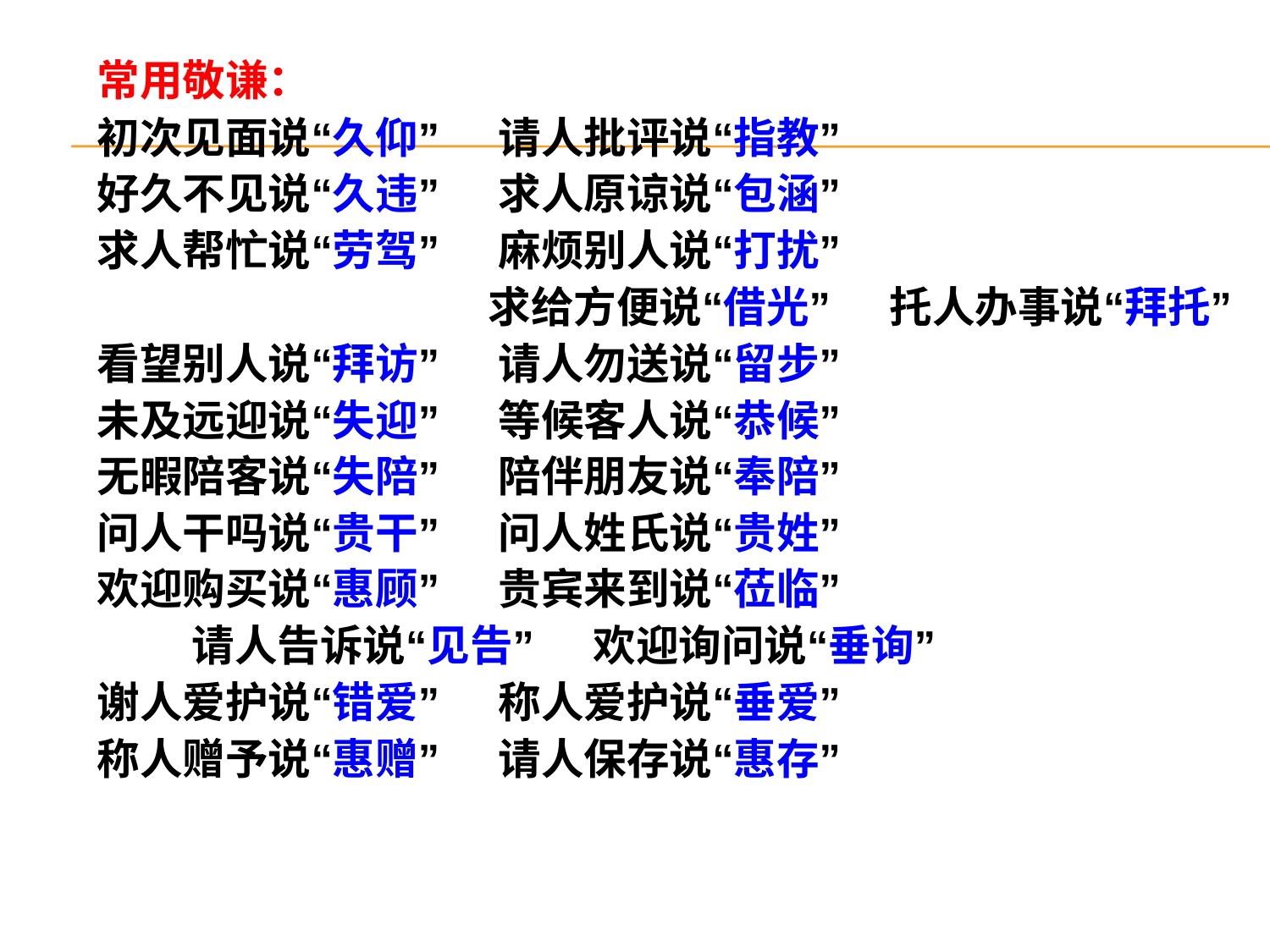

常用敬谦：
初次见面说“久仰”     请人批评说“指教”
好久不见说“久违”     求人原谅说“包涵”
求人帮忙说“劳驾”     麻烦别人说“打扰”                                                                     求给方便说“借光”     托人办事说“拜托”
看望别人说“拜访”     请人勿送说“留步”
未及远迎说“失迎”     等候客人说“恭候”
无暇陪客说“失陪”     陪伴朋友说“奉陪”
问人干吗说“贵干”     问人姓氏说“贵姓”
欢迎购买说“惠顾”     贵宾来到说“莅临”                                            请人告诉说“见告”     欢迎询问说“垂询”
谢人爱护说“错爱”     称人爱护说“垂爱”
称人赠予说“惠赠”     请人保存说“惠存”